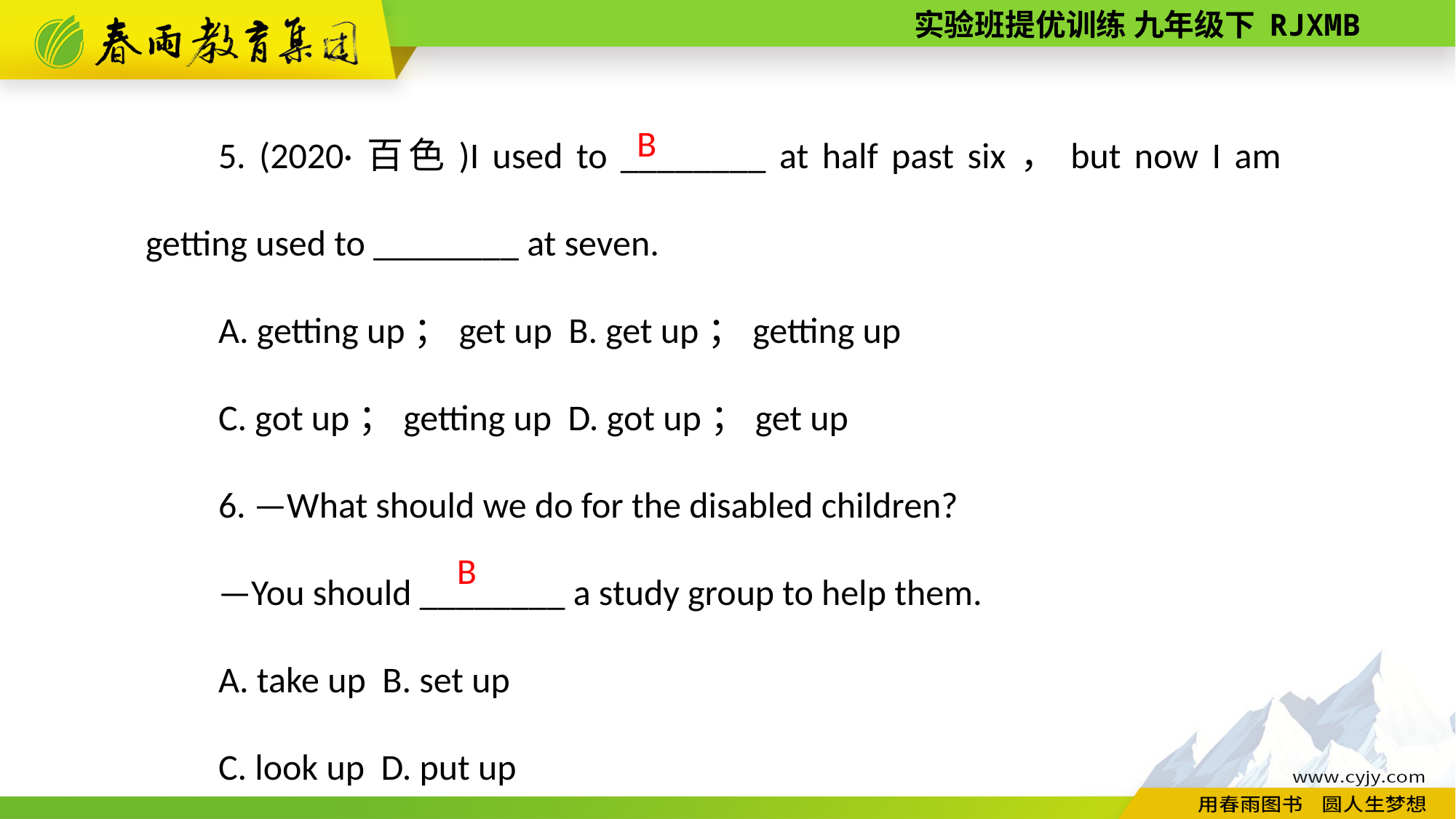

5. (2020·百色)I used to ________ at half past six，but now I am getting used to ________ at seven.
A. getting up；get up  B. get up；getting up
C. got up；getting up  D. got up；get up
6. —What should we do for the disabled children?
—You should ________ a study group to help them.
A. take up  B. set up
C. look up  D. put up
B
B